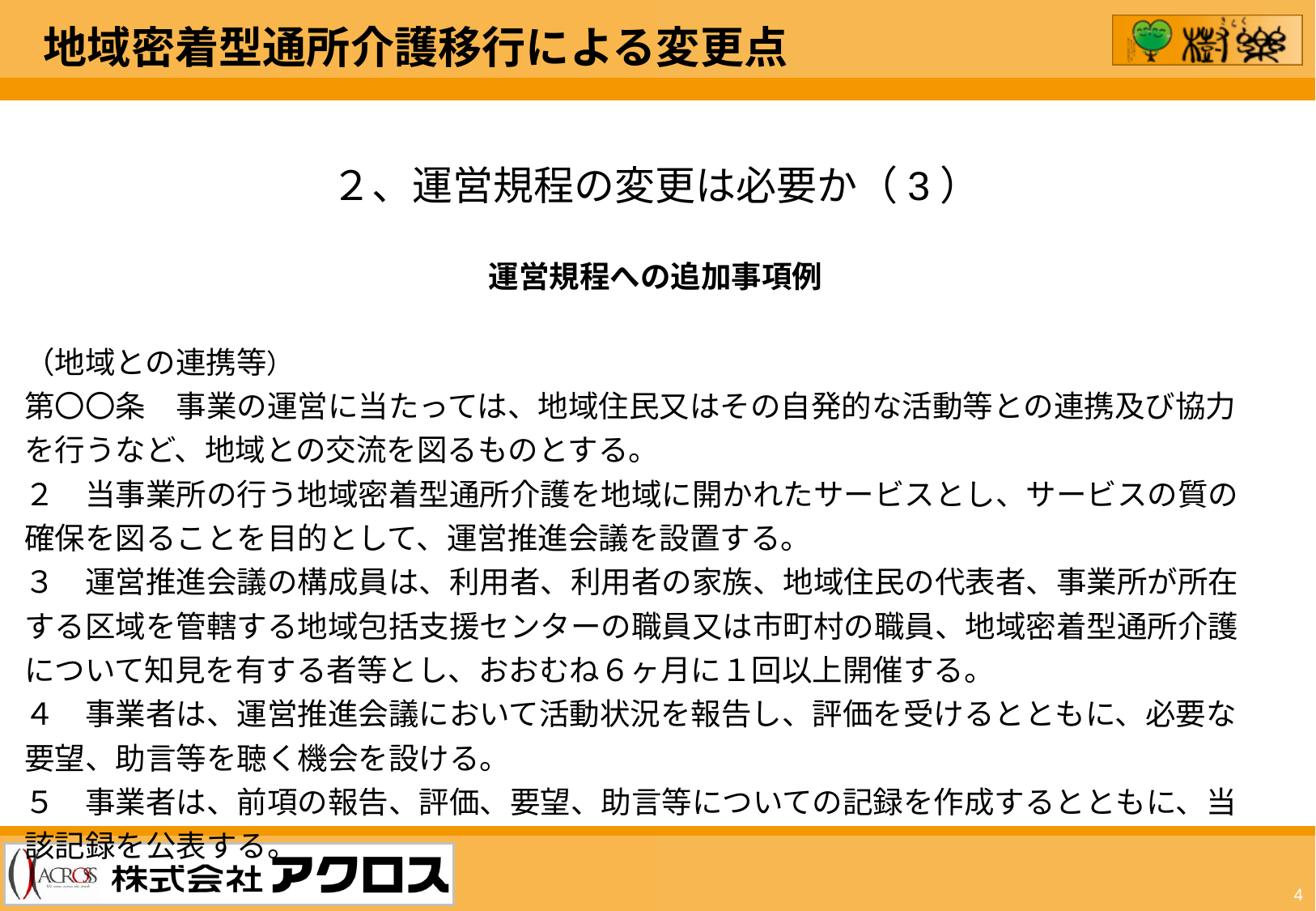

地域密着型通所介護移行による変更点
２、運営規程の変更は必要か（3）

運営規程への追加事項例

| （地域との連携等） |
| --- |
| 第〇〇条　事業の運営に当たっては、地域住民又はその自発的な活動等との連携及び協力を行うなど、地域との交流を図るものとする。 |
| ２　当事業所の行う地域密着型通所介護を地域に開かれたサービスとし、サービスの質の確保を図ることを目的として、運営推進会議を設置する。 |
| ３　運営推進会議の構成員は、利用者、利用者の家族、地域住民の代表者、事業所が所在する区域を管轄する地域包括支援センターの職員又は市町村の職員、地域密着型通所介護について知見を有する者等とし、おおむね６ヶ月に１回以上開催する。 |
| ４　事業者は、運営推進会議において活動状況を報告し、評価を受けるとともに、必要な要望、助言等を聴く機会を設ける。 |
| ５　事業者は、前項の報告、評価、要望、助言等についての記録を作成するとともに、当該記録を公表する。 |
4